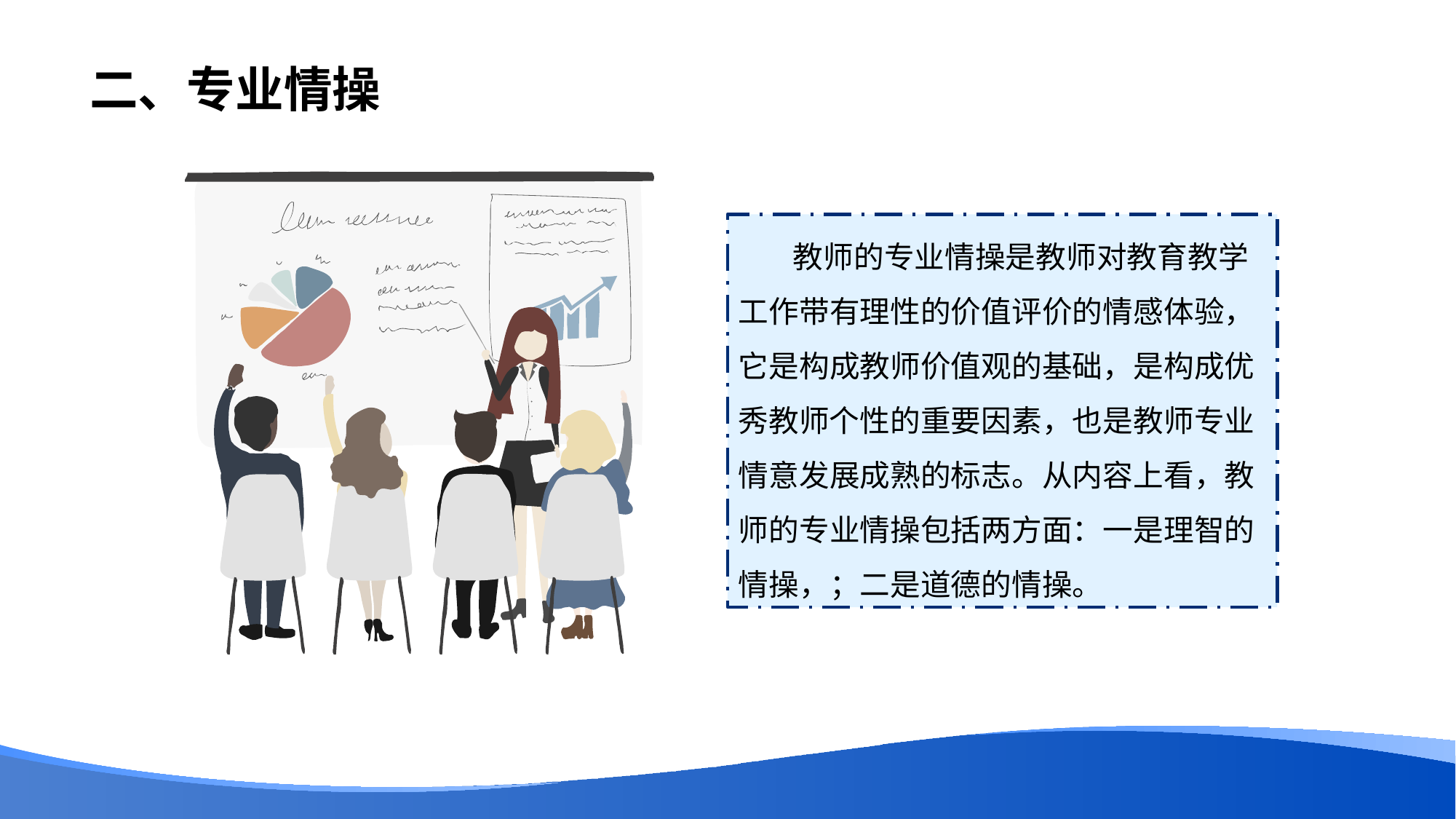

# 二、专业情操

教师的专业情操是教师对教育教学工作带有理性的价值评价的情感体验，它是构成教师价值观的基础，是构成优秀教师个性的重要因素，也是教师专业情意发展成熟的标志。从内容上看，教师的专业情操包括两方面：一是理智的情操，；二是道德的情操。